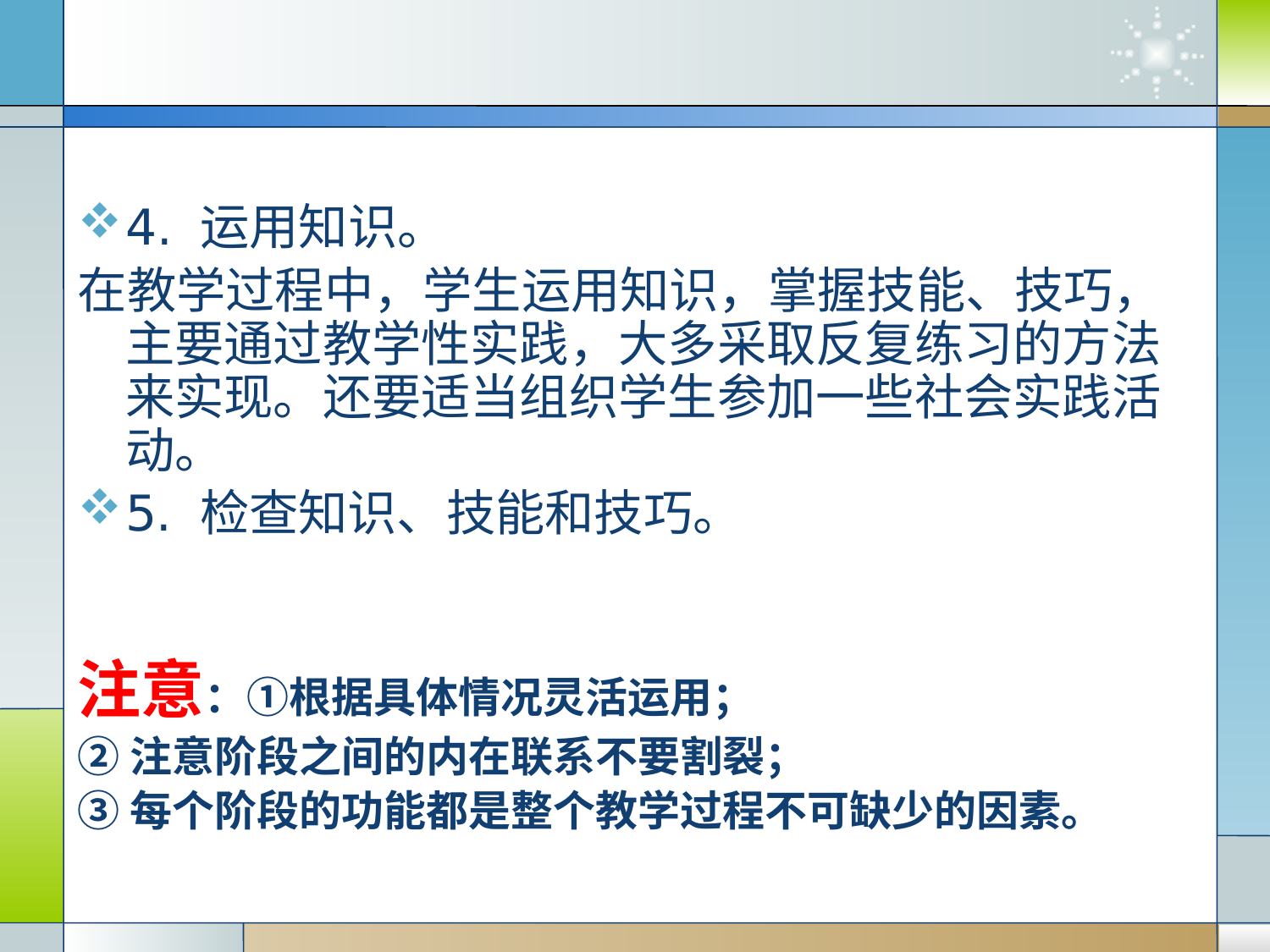

#
4. 运用知识。
在教学过程中，学生运用知识，掌握技能、技巧，主要通过教学性实践，大多采取反复练习的方法来实现。还要适当组织学生参加一些社会实践活动。
5. 检查知识、技能和技巧。

注意：①根据具体情况灵活运用；
②注意阶段之间的内在联系不要割裂；
③每个阶段的功能都是整个教学过程不可缺少的因素。